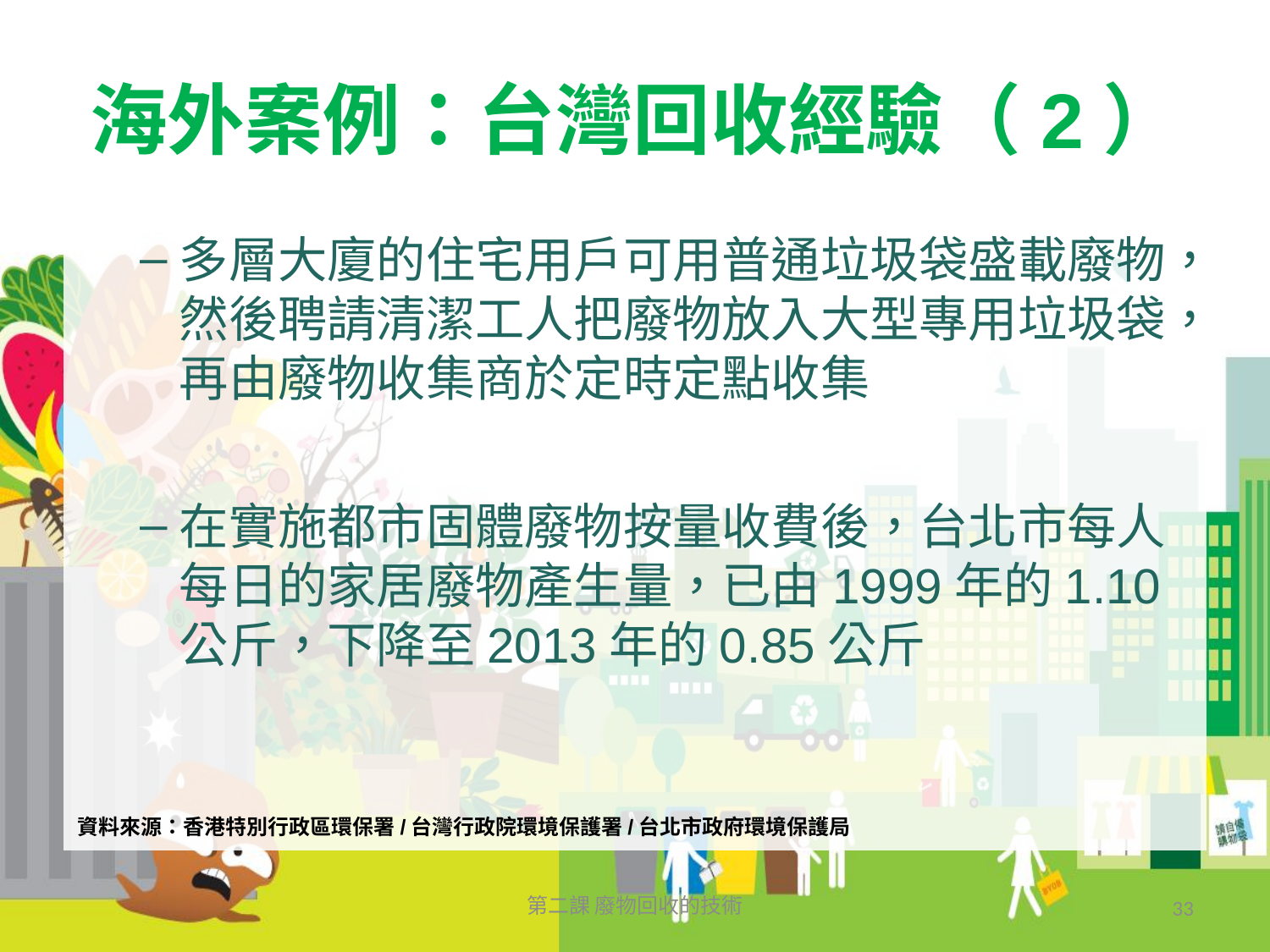

# 海外案例：台灣回收經驗（2）
多層大廈的住宅用戶可用普通垃圾袋盛載廢物，然後聘請清潔工人把廢物放入大型專用垃圾袋，再由廢物收集商於定時定點收集

在實施都市固體廢物按量收費後，台北市每人每日的家居廢物產生量，已由1999年的1.10公斤，下降至2013年的0.85公斤
資料來源：香港特別行政區環保署/台灣行政院環境保護署/台北市政府環境保護局
第二課 廢物回收的技術
33